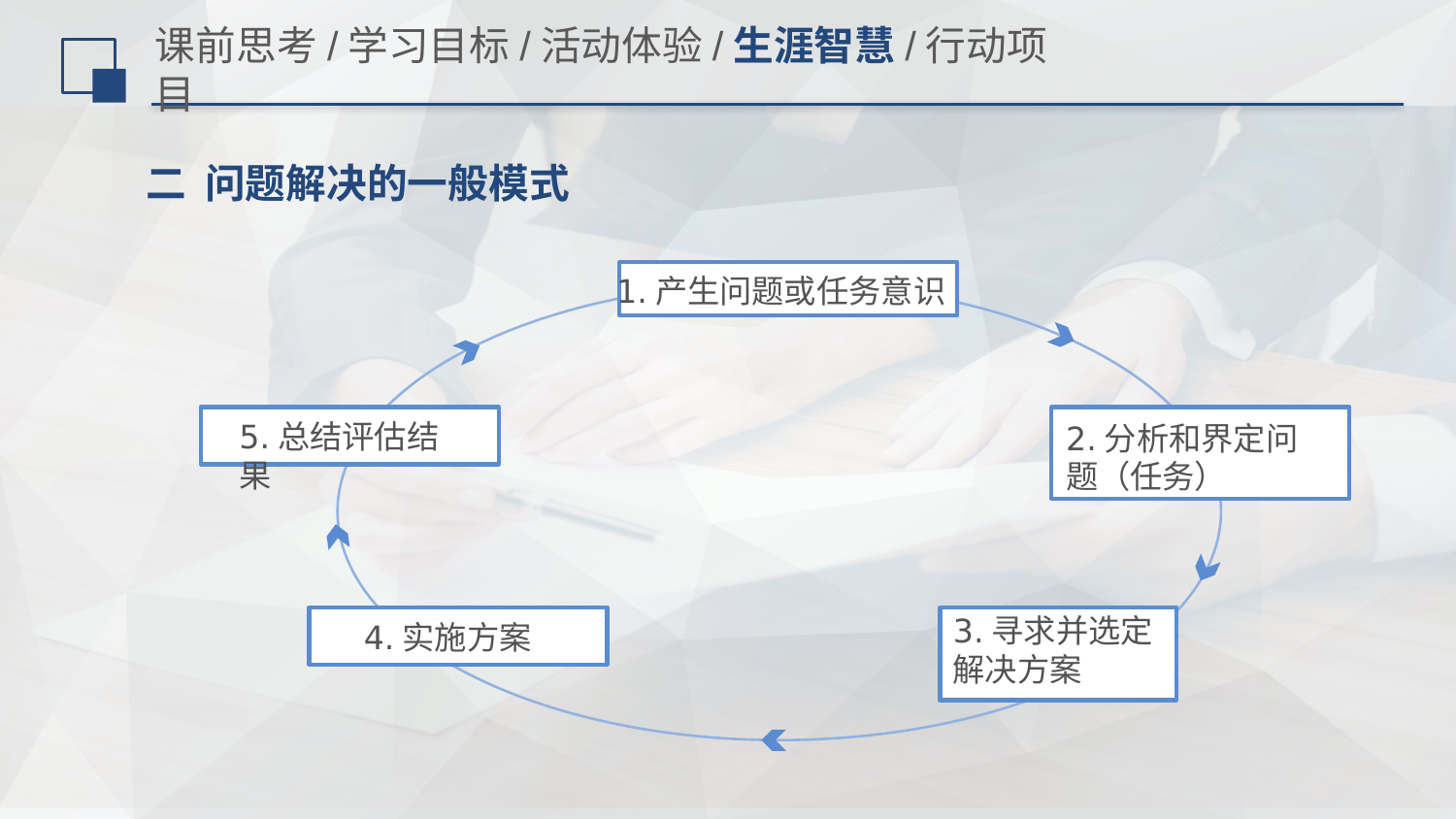

# 课前思考/学习目标/活动体验/生涯智慧/行动项目

二  问题解决的一般模式

1.产生问题或任务意识

5.总结评估结果
2.分析和界定问题（任务）

3.寻求并选定解决方案

4.实施方案